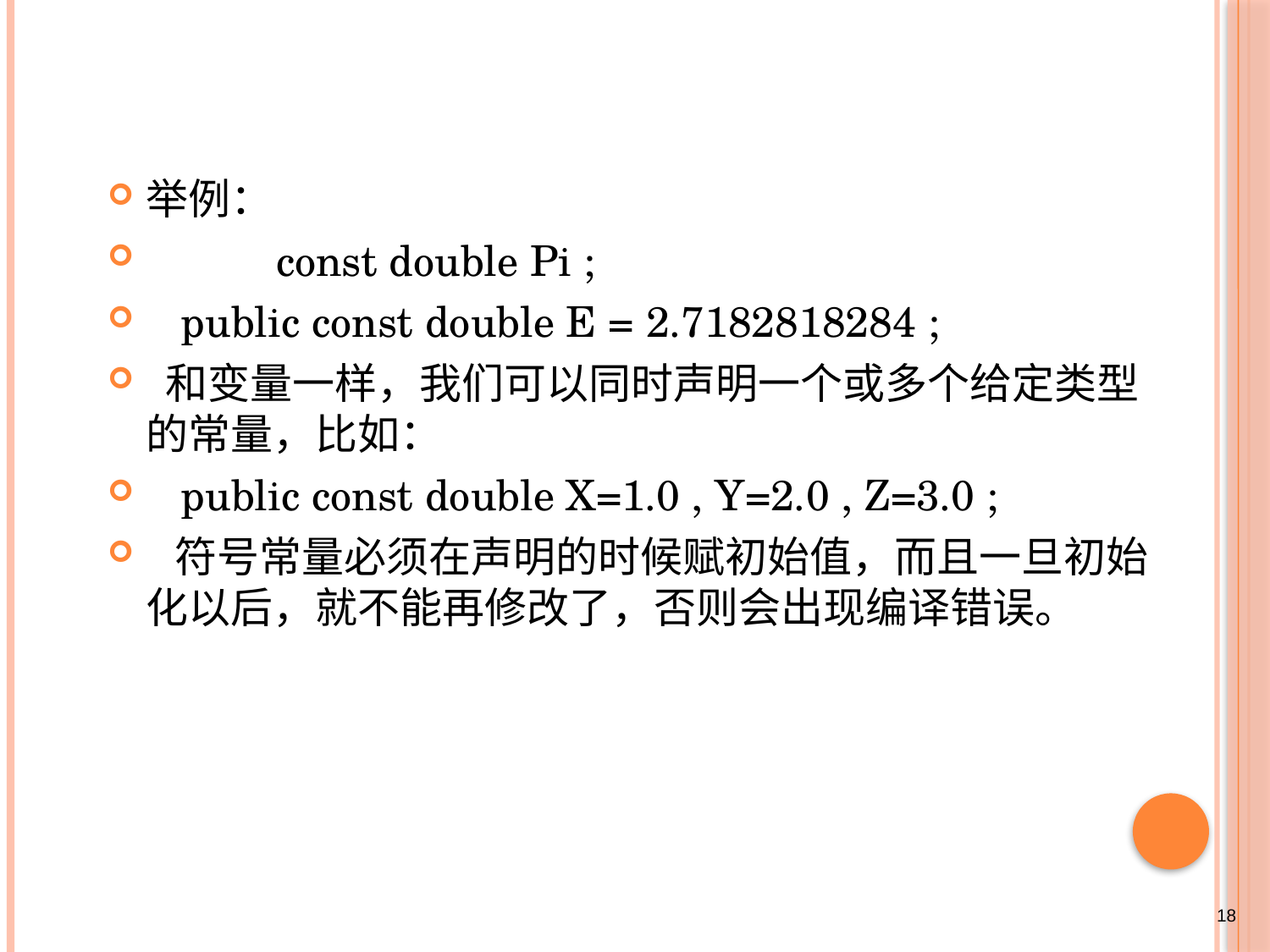

#
举例：
           const double Pi ;
   public const double E = 2.7182818284 ;
 和变量一样，我们可以同时声明一个或多个给定类型的常量，比如：
   public const double X=1.0 , Y=2.0 , Z=3.0 ;
  符号常量必须在声明的时候赋初始值，而且一旦初始化以后，就不能再修改了，否则会出现编译错误。
18